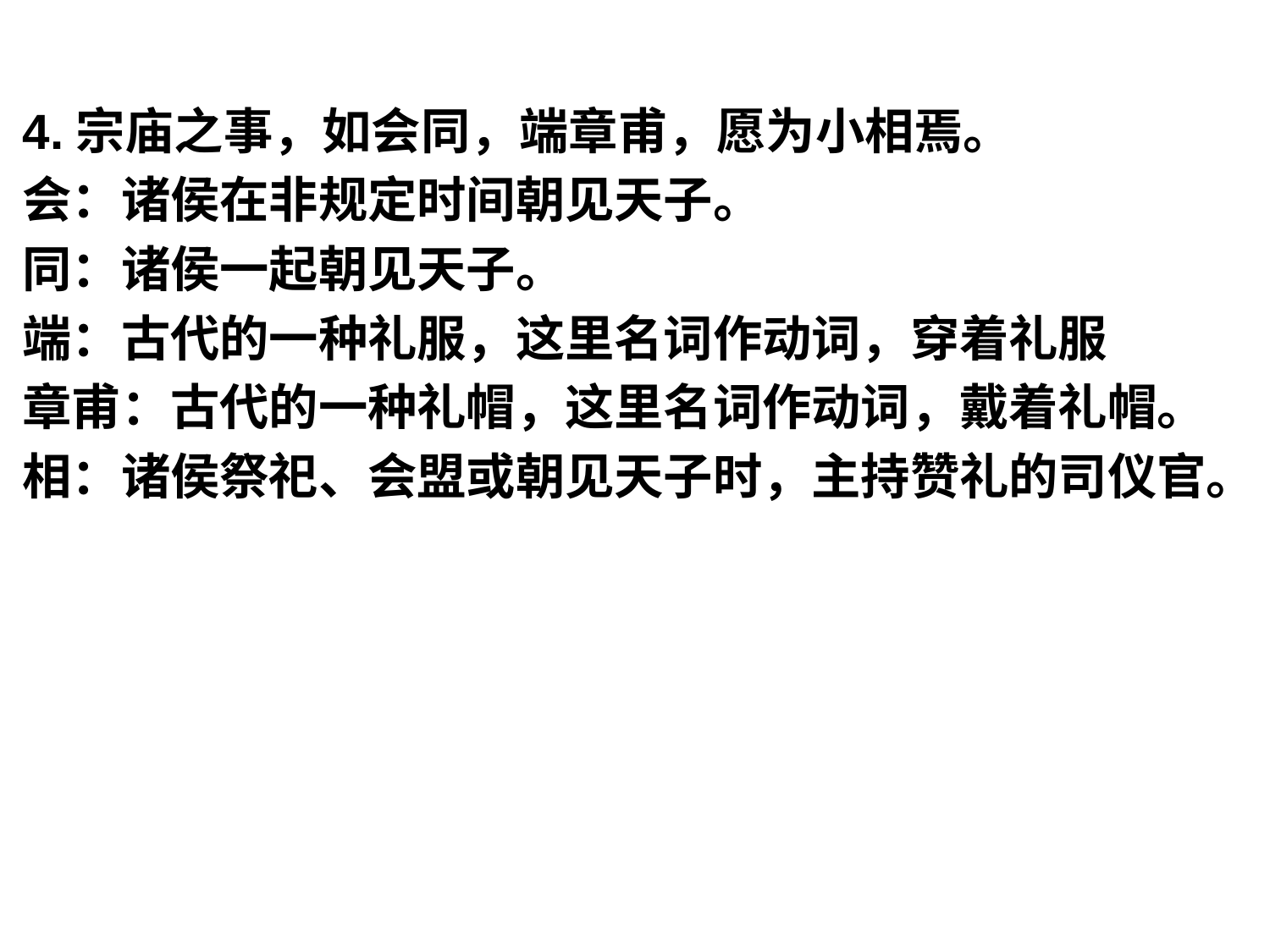

4.宗庙之事，如会同，端章甫，愿为小相焉。
会：诸侯在非规定时间朝见天子。
同：诸侯一起朝见天子。
端：古代的一种礼服，这里名词作动词，穿着礼服
章甫：古代的一种礼帽，这里名词作动词，戴着礼帽。
相：诸侯祭祀、会盟或朝见天子时，主持赞礼的司仪官。